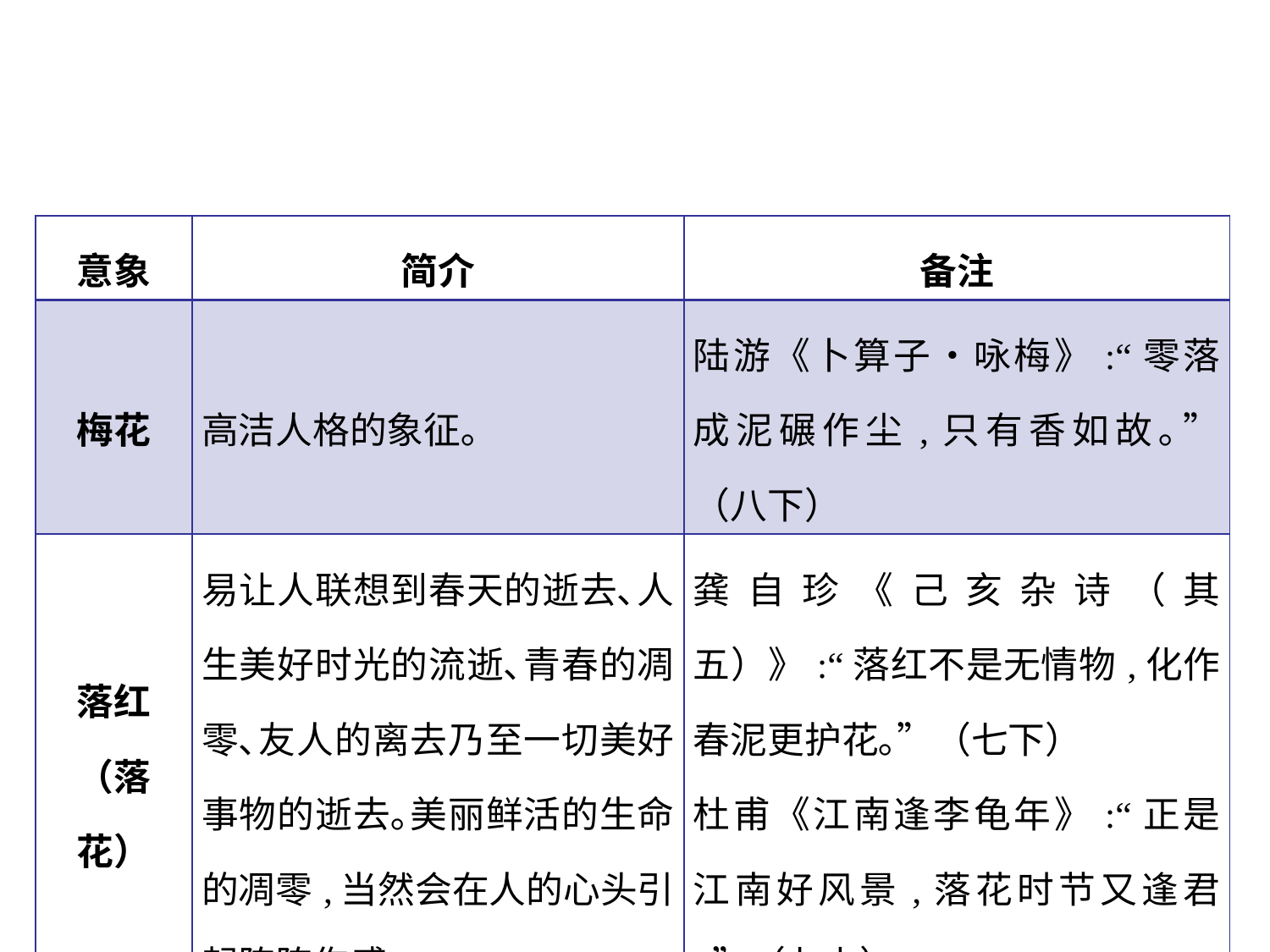

| 意象 | 简介 | 备注 |
| --- | --- | --- |
| 梅花 | 高洁人格的象征｡ | 陆游《卜算子•咏梅》:“零落成泥碾作尘,只有香如故｡”（八下） |
| 落红 （落花） | 易让人联想到春天的逝去､人生美好时光的流逝､青春的凋零､友人的离去乃至一切美好事物的逝去｡美丽鲜活的生命的凋零,当然会在人的心头引起阵阵伤感｡ | 龚自珍《己亥杂诗（其五）》:“落红不是无情物,化作春泥更护花｡”（七下） 杜甫《江南逢李龟年》:“正是江南好风景,落花时节又逢君｡”（七上） |